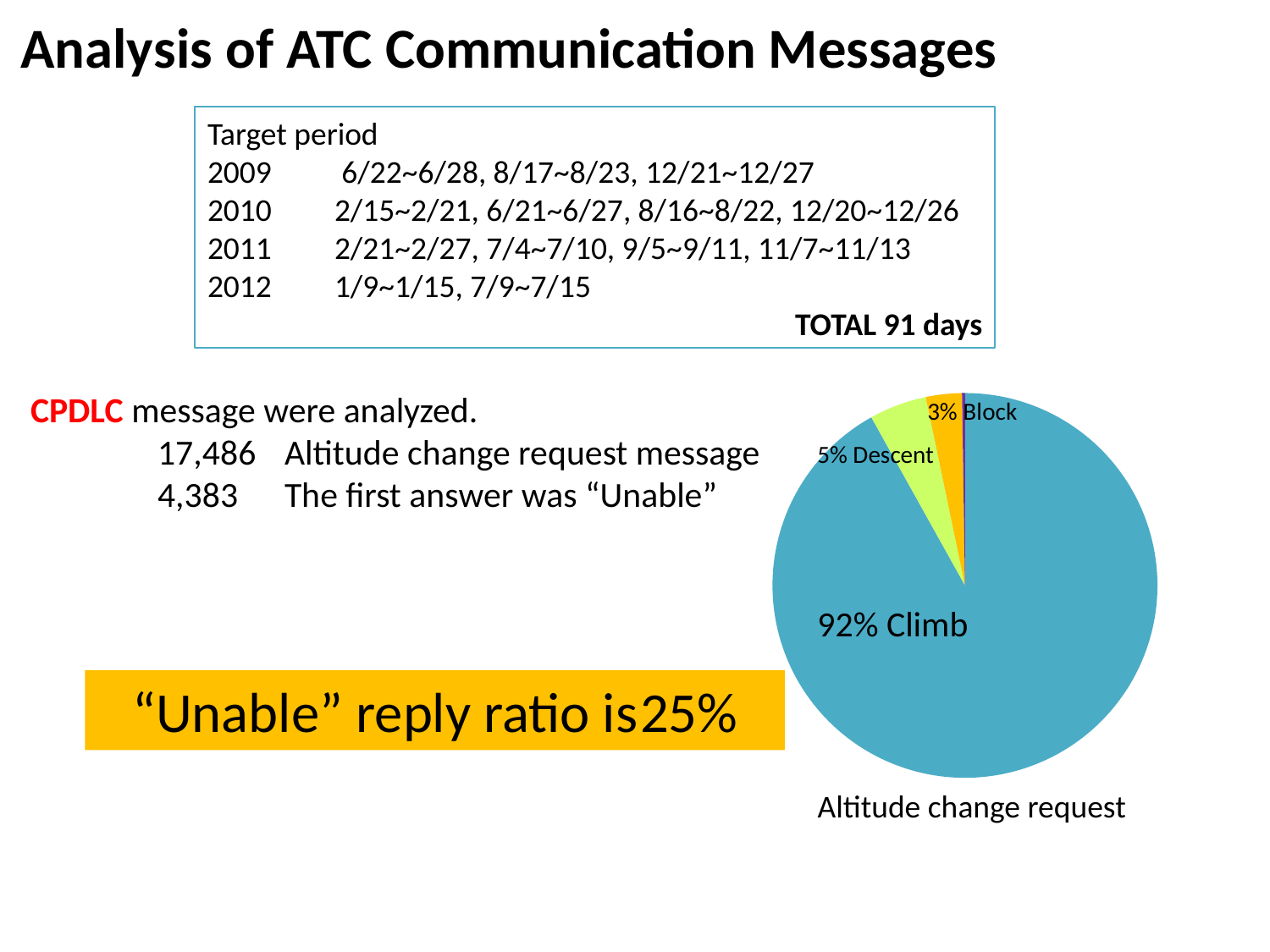

Analysis of ATC Communication Messages
Target period
2009	 6/22~6/28, 8/17~8/23, 12/21~12/27
2010	2/15~2/21, 6/21~6/27, 8/16~8/22, 12/20~12/26
2011	2/21~2/27, 7/4~7/10, 9/5~9/11, 11/7~11/13
2012	1/9~1/15, 7/9~7/15
TOTAL 91 days
CPDLC message were analyzed.
	17,486	Altitude change request message
	4,383	The first answer was “Unable”

### Chart

| Category |  |
|---|---|
| 上昇リクエスト | 16075.0 |
| 降下リクエスト | 842.0 |
| ブロック高度リクエスト | 529.0 |
| その他 | 43.0 |
3% Block
5% Descent
92% Climb
“Unable” reply ratio is	25%
Altitude change request